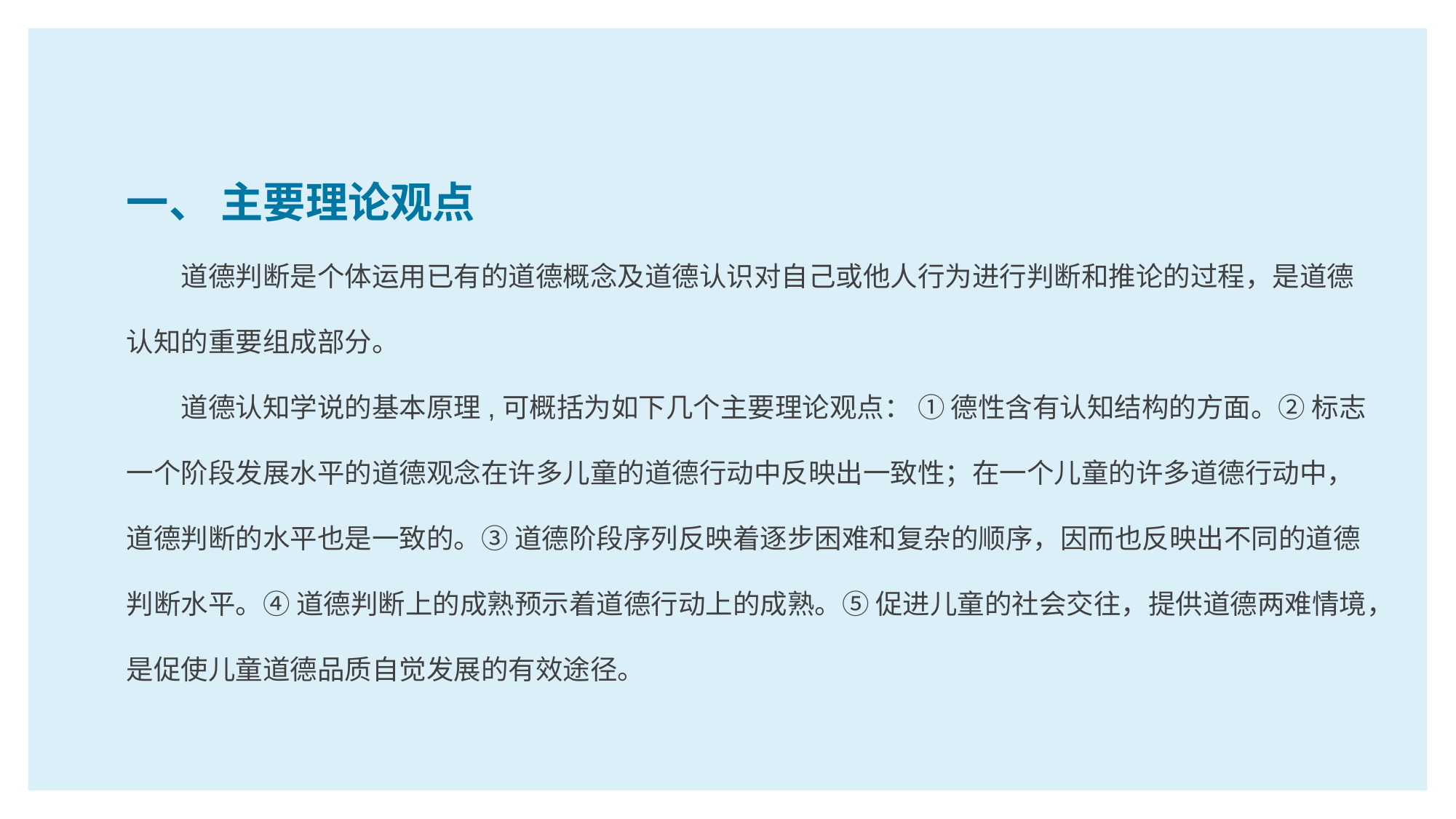

一、 主要理论观点
道德判断是个体运用已有的道德概念及道德认识对自己或他人行为进行判断和推论的过程，是道德认知的重要组成部分。
道德认知学说的基本原理,可概括为如下几个主要理论观点： ① 德性含有认知结构的方面。② 标志一个阶段发展水平的道德观念在许多儿童的道德行动中反映出一致性；在一个儿童的许多道德行动中，道德判断的水平也是一致的。③ 道德阶段序列反映着逐步困难和复杂的顺序，因而也反映出不同的道德判断水平。④ 道德判断上的成熟预示着道德行动上的成熟。⑤ 促进儿童的社会交往，提供道德两难情境，是促使儿童道德品质自觉发展的有效途径。